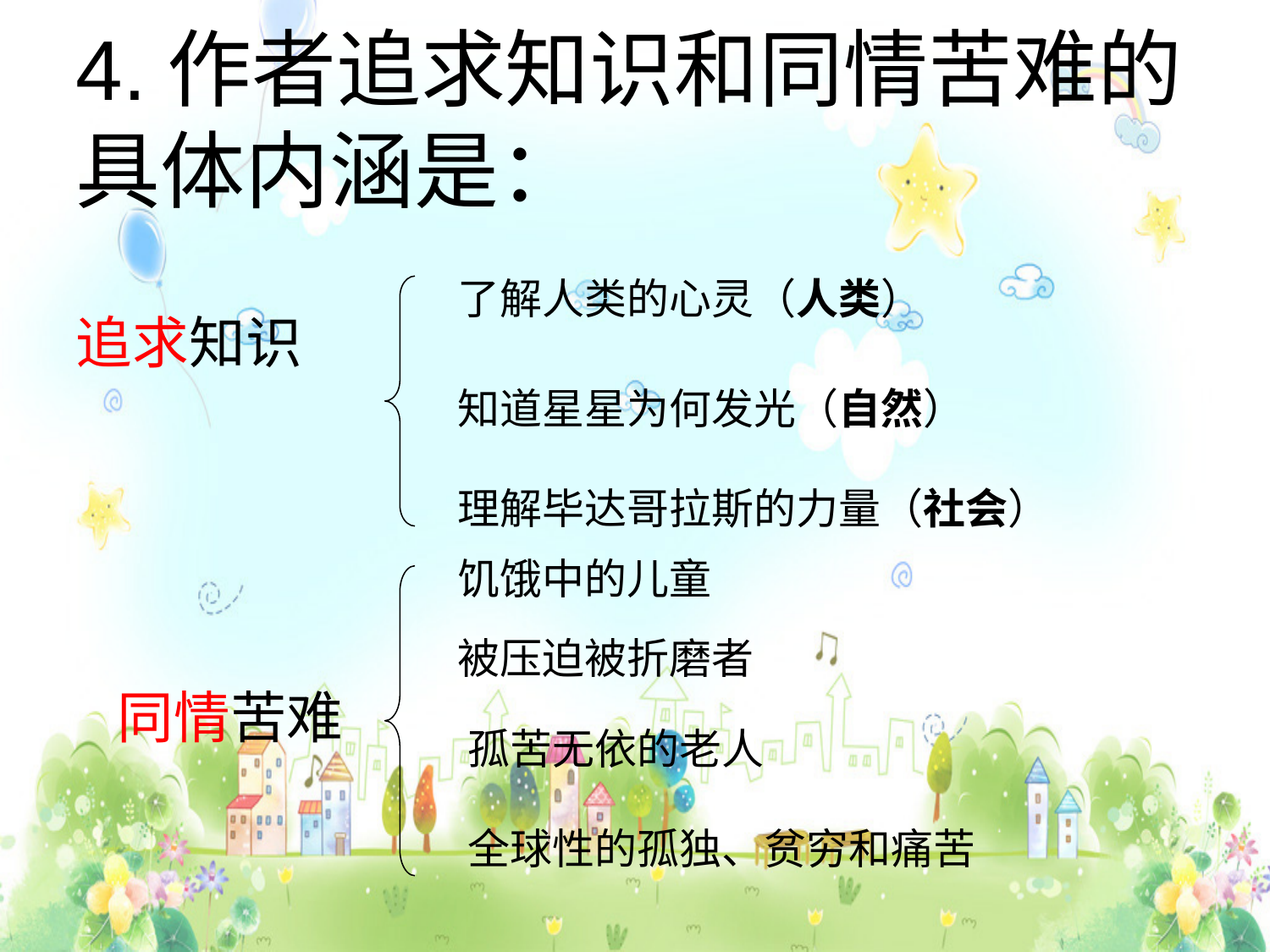

# 4.作者追求知识和同情苦难的具体内涵是：

追求知识
了解人类的心灵（人类）

知道星星为何发光（自然）
理解毕达哥拉斯的力量（社会）

饥饿中的儿童

被压迫被折磨者
同情苦难
孤苦无依的老人
全球性的孤独、贫穷和痛苦